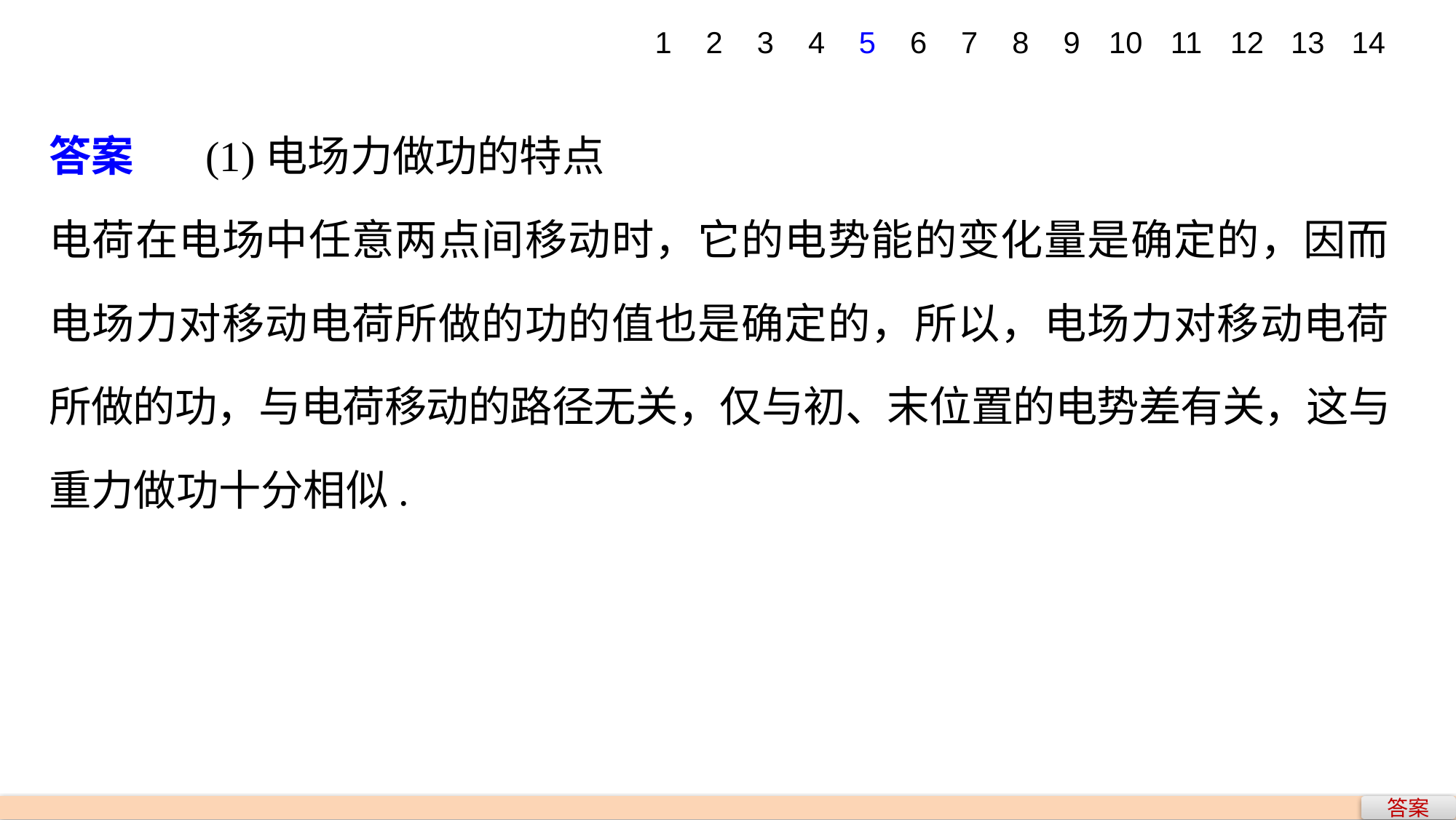

1
2
3
4
5
6
7
8
9
10
11
12
13
14
答案　  (1)电场力做功的特点
电荷在电场中任意两点间移动时，它的电势能的变化量是确定的，因而电场力对移动电荷所做的功的值也是确定的，所以，电场力对移动电荷所做的功，与电荷移动的路径无关，仅与初、末位置的电势差有关，这与重力做功十分相似.

答案